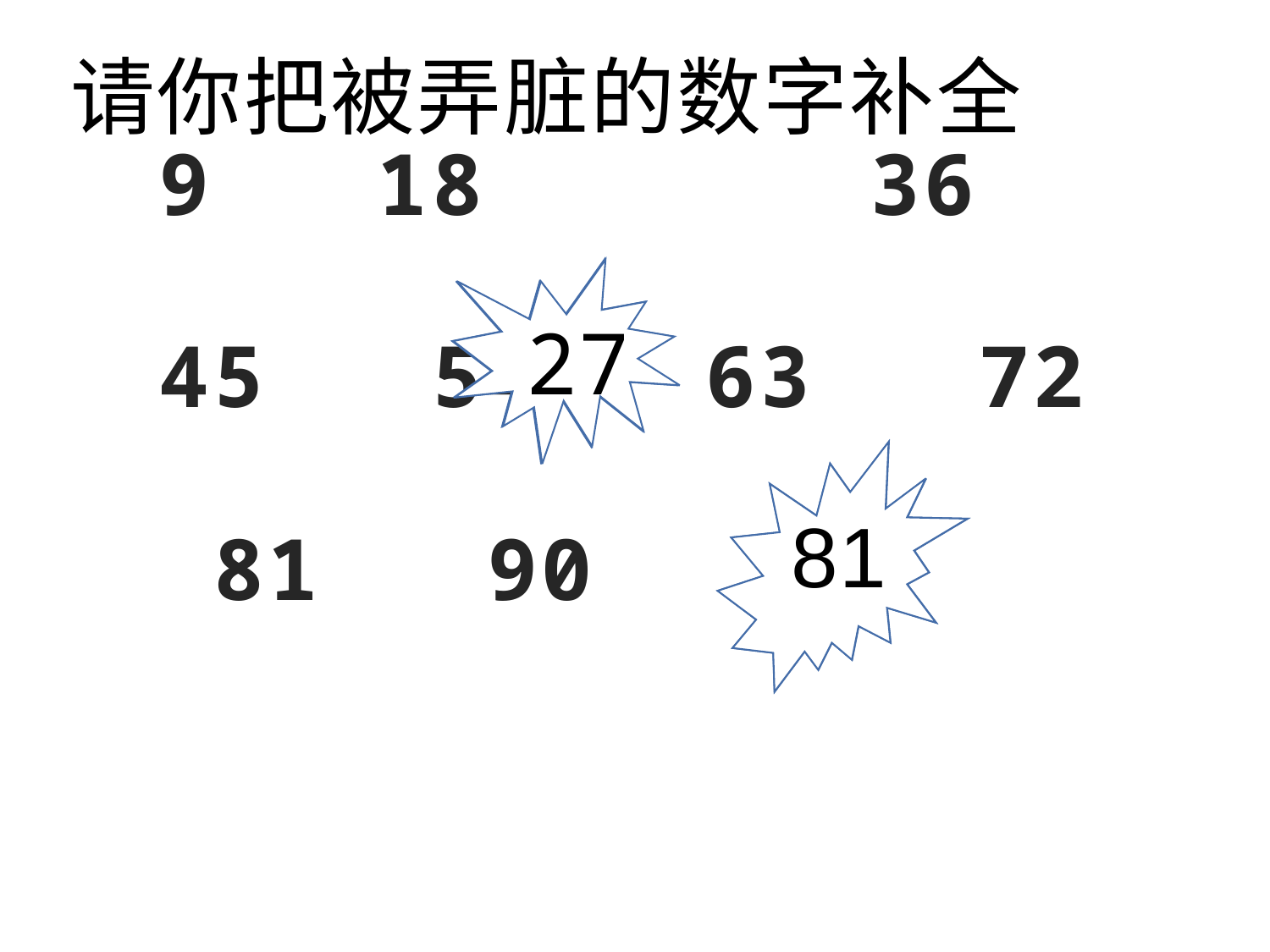

请你把被弄脏的数字补全

27
# 9   18       36   45   54   63   72   81   90

81